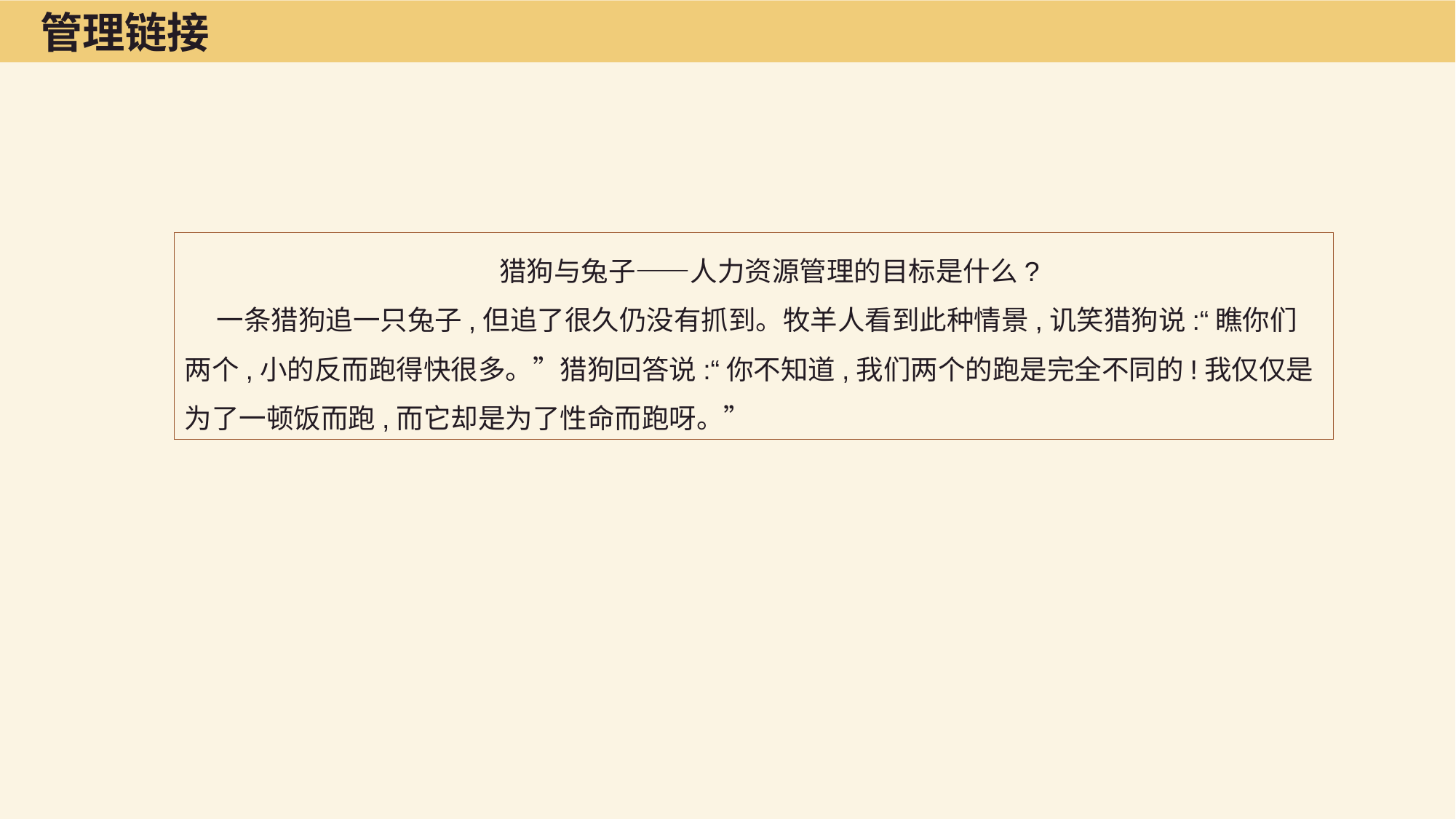

管理链接
猎狗与兔子——人力资源管理的目标是什么?
一条猎狗追一只兔子,但追了很久仍没有抓到。牧羊人看到此种情景,讥笑猎狗说:“瞧你们两个,小的反而跑得快很多。”猎狗回答说:“你不知道,我们两个的跑是完全不同的!我仅仅是为了一顿饭而跑,而它却是为了性命而跑呀。”